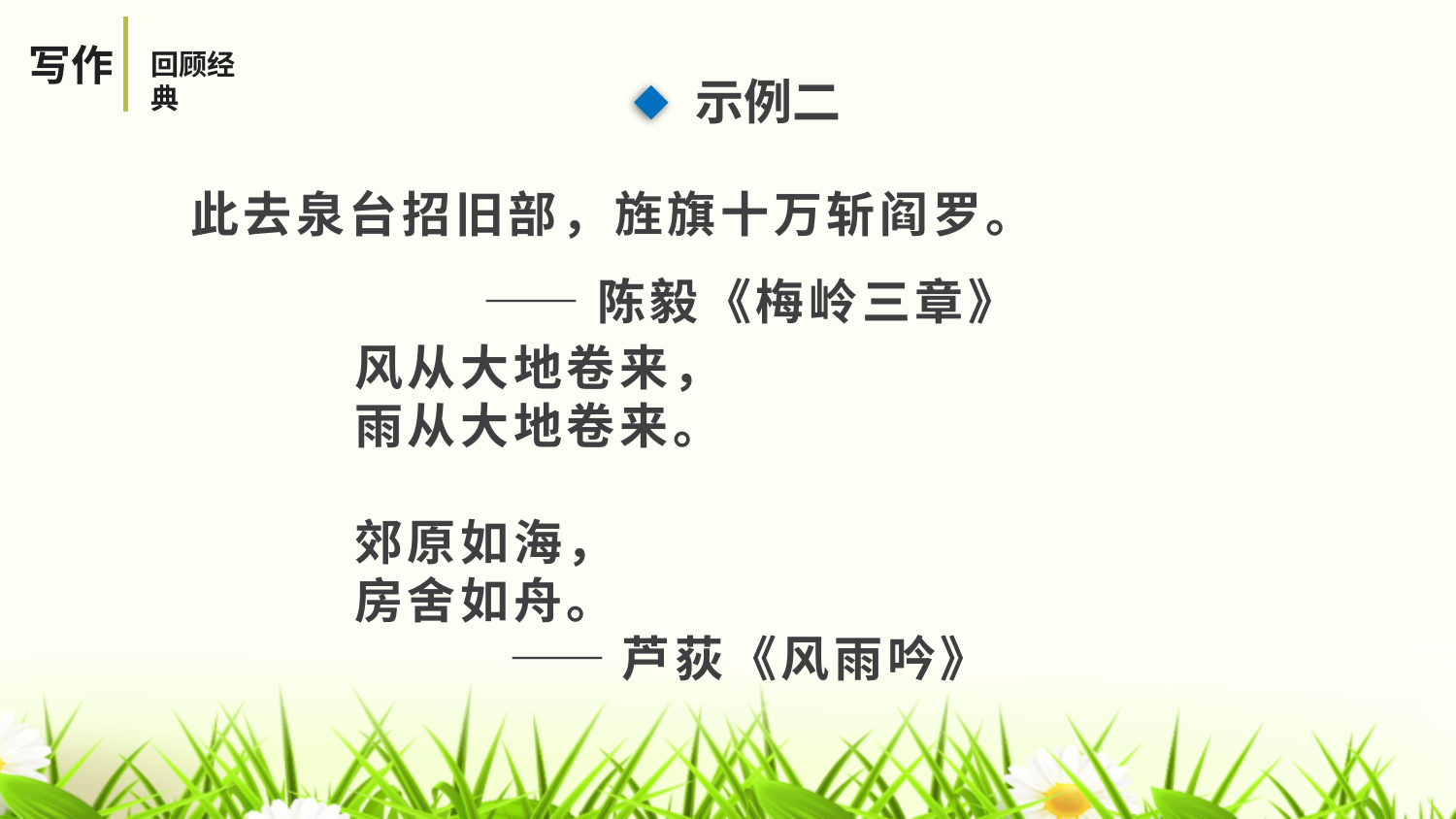

写作
回顾经典
示例二

此去泉台招旧部，旌旗十万斩阎罗。
                   ——陈毅《梅岭三章》
风从大地卷来，
雨从大地卷来。

郊原如海，
房舍如舟。
          ——芦荻《风雨吟》